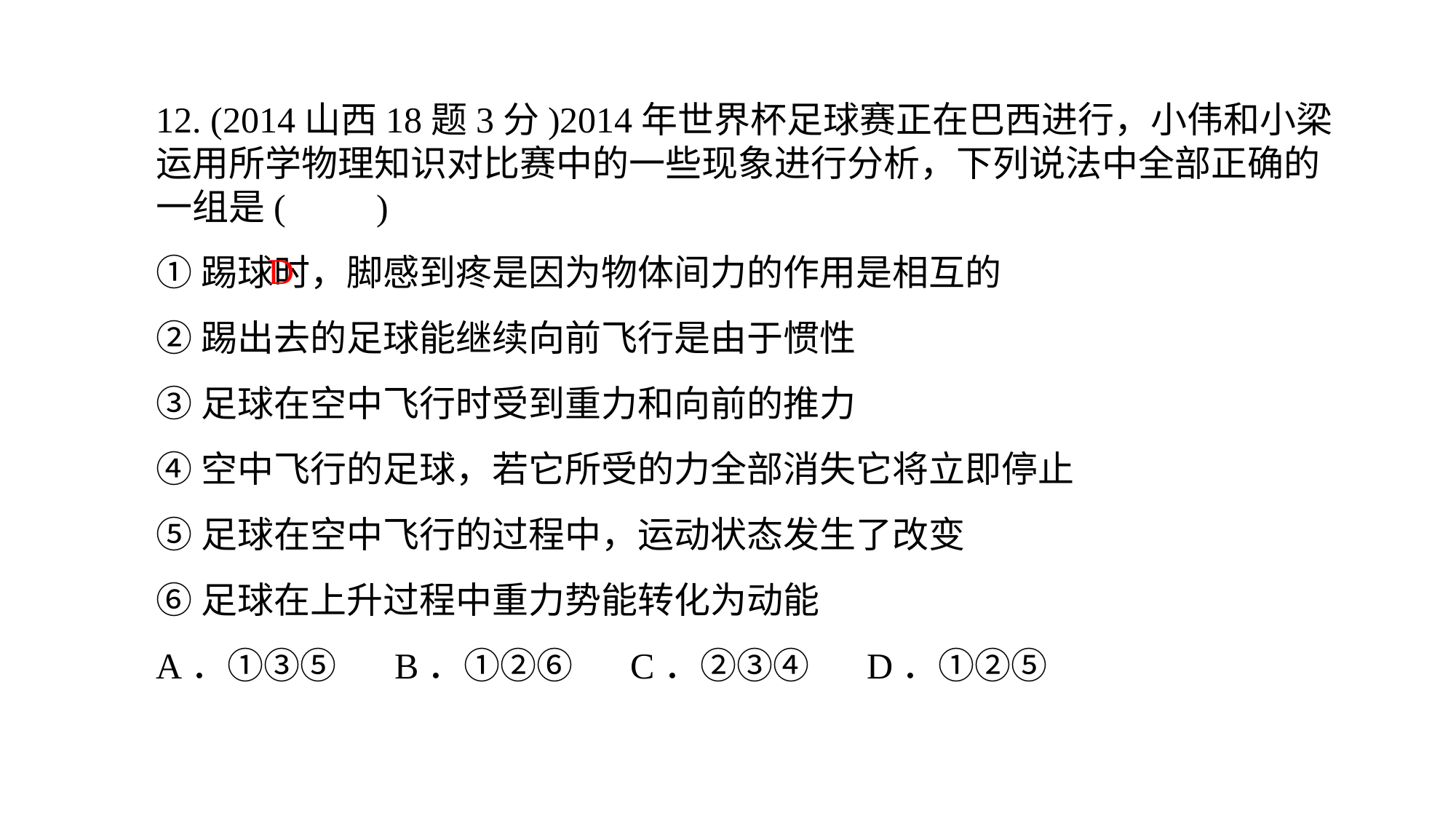

12. (2014山西18题3分)2014年世界杯足球赛正在巴西进行，小伟和小梁运用所学物理知识对比赛中的一些现象进行分析，下列说法中全部正确的一组是(　　)①踢球时，脚感到疼是因为物体间力的作用是相互的
②踢出去的足球能继续向前飞行是由于惯性
③足球在空中飞行时受到重力和向前的推力
④空中飞行的足球，若它所受的力全部消失它将立即停止
⑤足球在空中飞行的过程中，运动状态发生了改变
⑥足球在上升过程中重力势能转化为动能
A．①③⑤      B．①②⑥      C．②③④      D．①②⑤
D